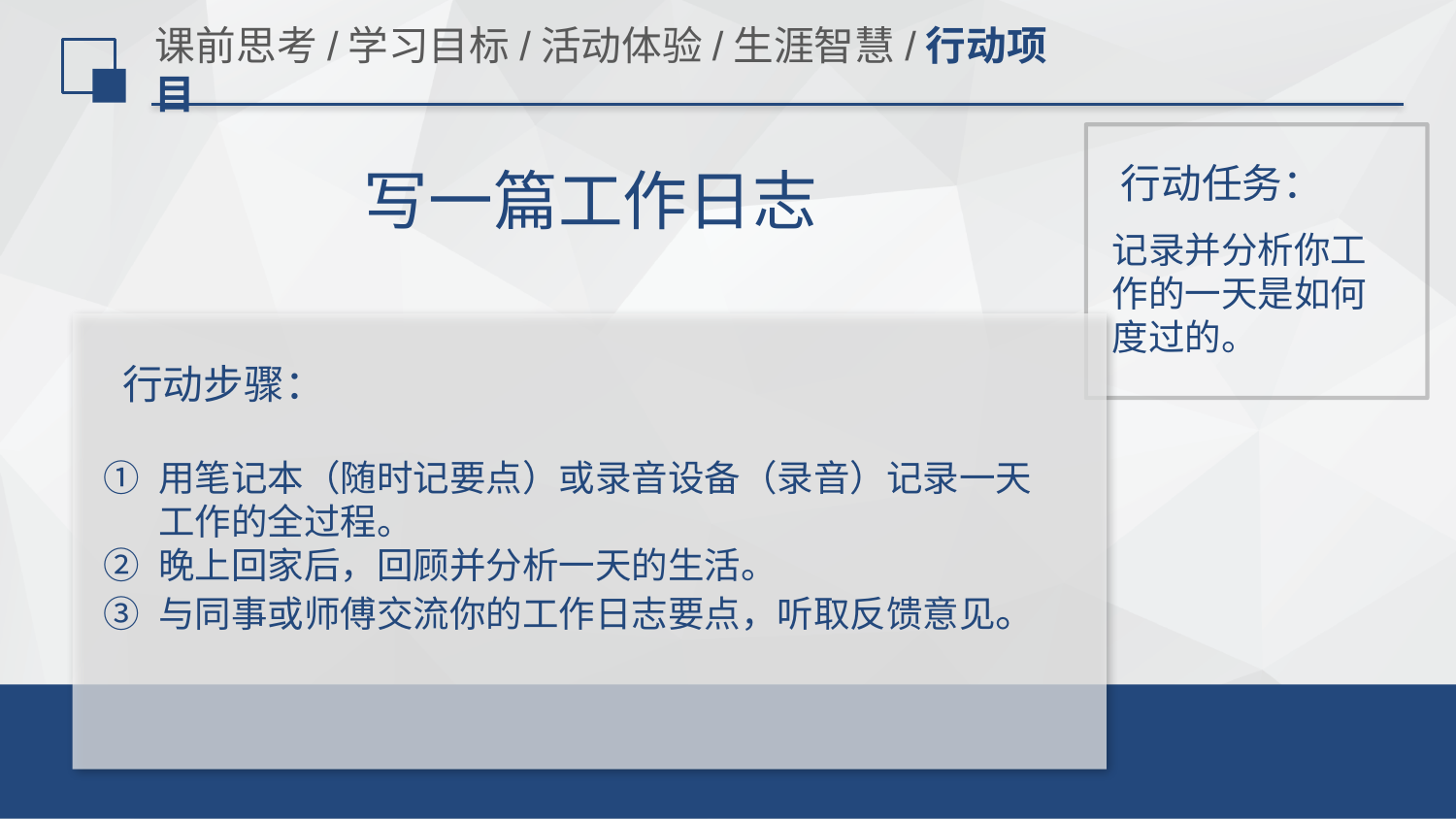

# 课前思考/学习目标/活动体验/生涯智慧/行动项目

行动任务：
写一篇工作日志
记录并分析你工作的一天是如何度过的。

 行动步骤：

用笔记本（随时记要点）或录音设备（录音）记录一天工作的全过程。
晚上回家后，回顾并分析一天的生活。
与同事或师傅交流你的工作日志要点，听取反馈意见。